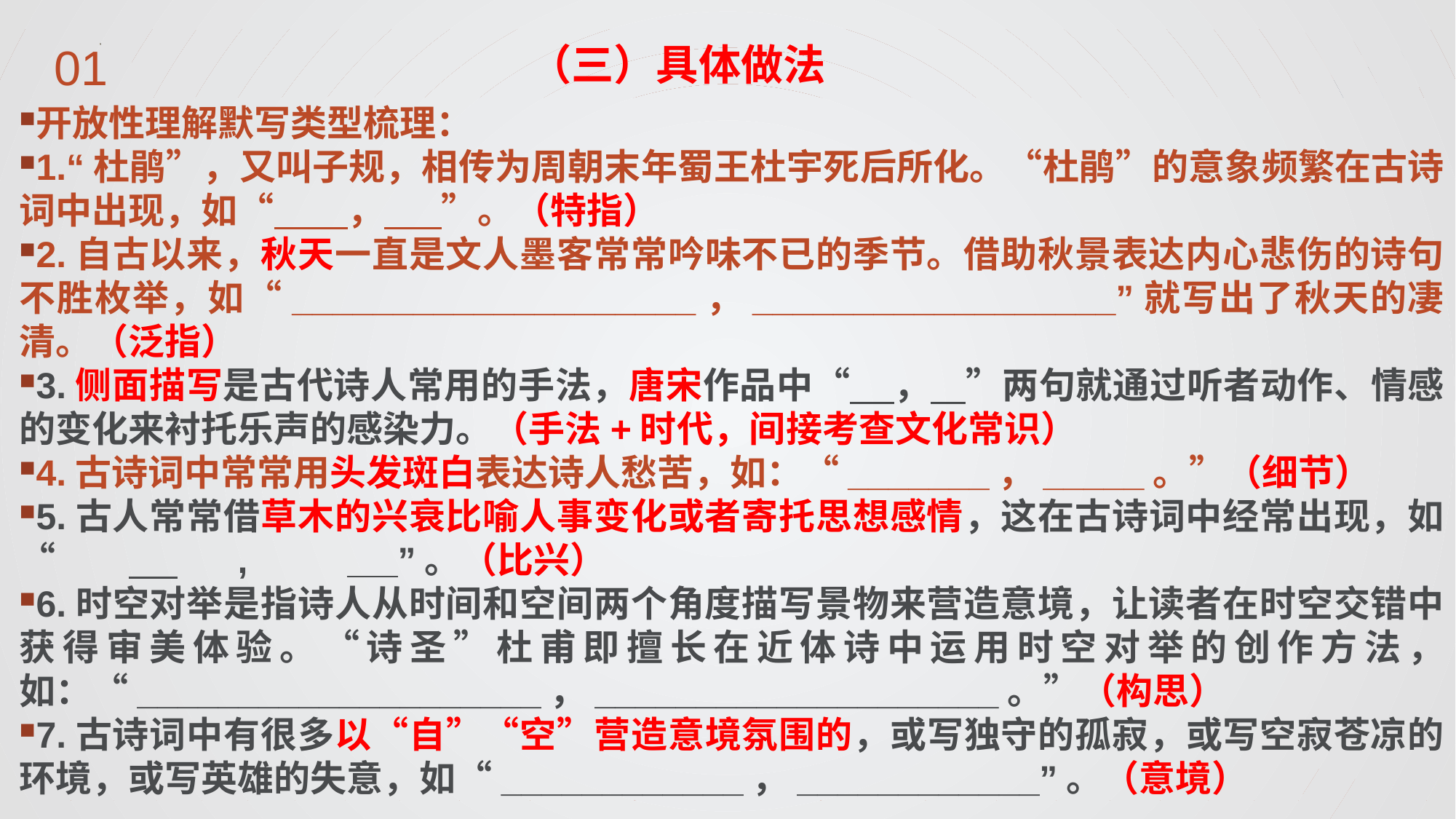

（三）具体做法
开放性理解默写类型梳理：
1.“杜鹃”，又叫子规，相传为周朝末年蜀王杜宇死后所化。“杜鹃”的意象频繁在古诗词中出现，如“         ，       ”。（特指）
2.自古以来，秋天一直是文人墨客常常吟味不已的季节。借助秋景表达内心悲伤的诗句不胜枚举，如“____________________，__________________”就写出了秋天的凄清。（泛指）
3.侧面描写是古代诗人常用的手法，唐宋作品中“     ，    ”两句就通过听者动作、情感的变化来衬托乐声的感染力。（手法+时代，间接考查文化常识）
4.古诗词中常常用头发斑白表达诗人愁苦，如：“_______，_____。”（细节）
5.古人常常借草木的兴衰比喻人事变化或者寄托思想感情，这在古诗词中经常出现，如“	      	,	     ”。（比兴）
6.时空对举是指诗人从时间和空间两个角度描写景物来营造意境，让读者在时空交错中获得审美体验。“诗圣”杜甫即擅长在近体诗中运用时空对举的创作方法，如：“____________________，____________________。”（构思）
7.古诗词中有很多以“自”“空”营造意境氛围的，或写独守的孤寂，或写空寂苍凉的环境，或写英雄的失意，如“____________，____________”。（意境）